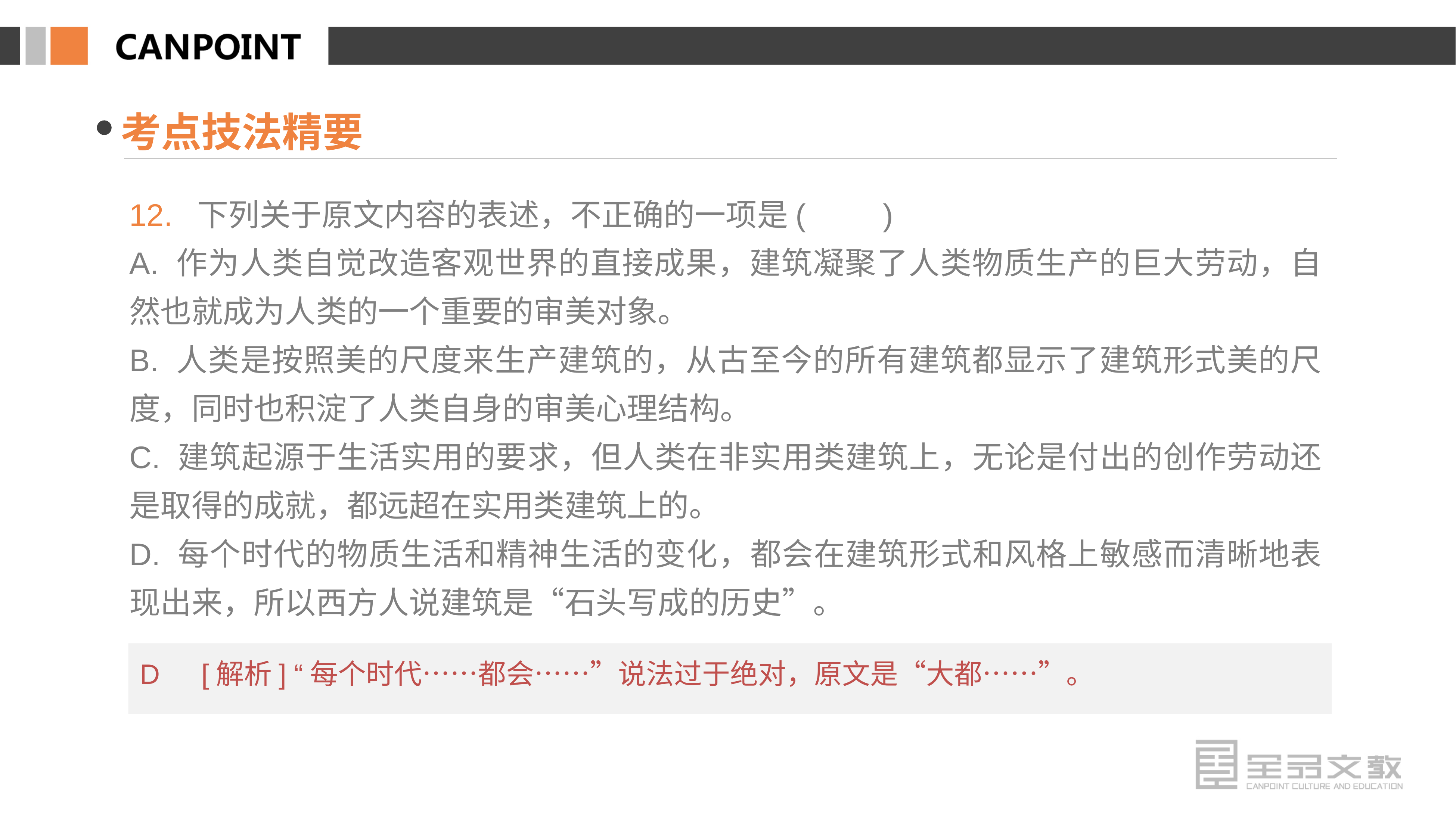

考点技法精要

12.  下列关于原文内容的表述，不正确的一项是(　　)
A. 作为人类自觉改造客观世界的直接成果，建筑凝聚了人类物质生产的巨大劳动，自然也就成为人类的一个重要的审美对象。
B. 人类是按照美的尺度来生产建筑的，从古至今的所有建筑都显示了建筑形式美的尺度，同时也积淀了人类自身的审美心理结构。
C. 建筑起源于生活实用的要求，但人类在非实用类建筑上，无论是付出的创作劳动还是取得的成就，都远超在实用类建筑上的。
D. 每个时代的物质生活和精神生活的变化，都会在建筑形式和风格上敏感而清晰地表现出来，所以西方人说建筑是“石头写成的历史”。

D　[解析] “每个时代……都会……”说法过于绝对，原文是“大都……”。